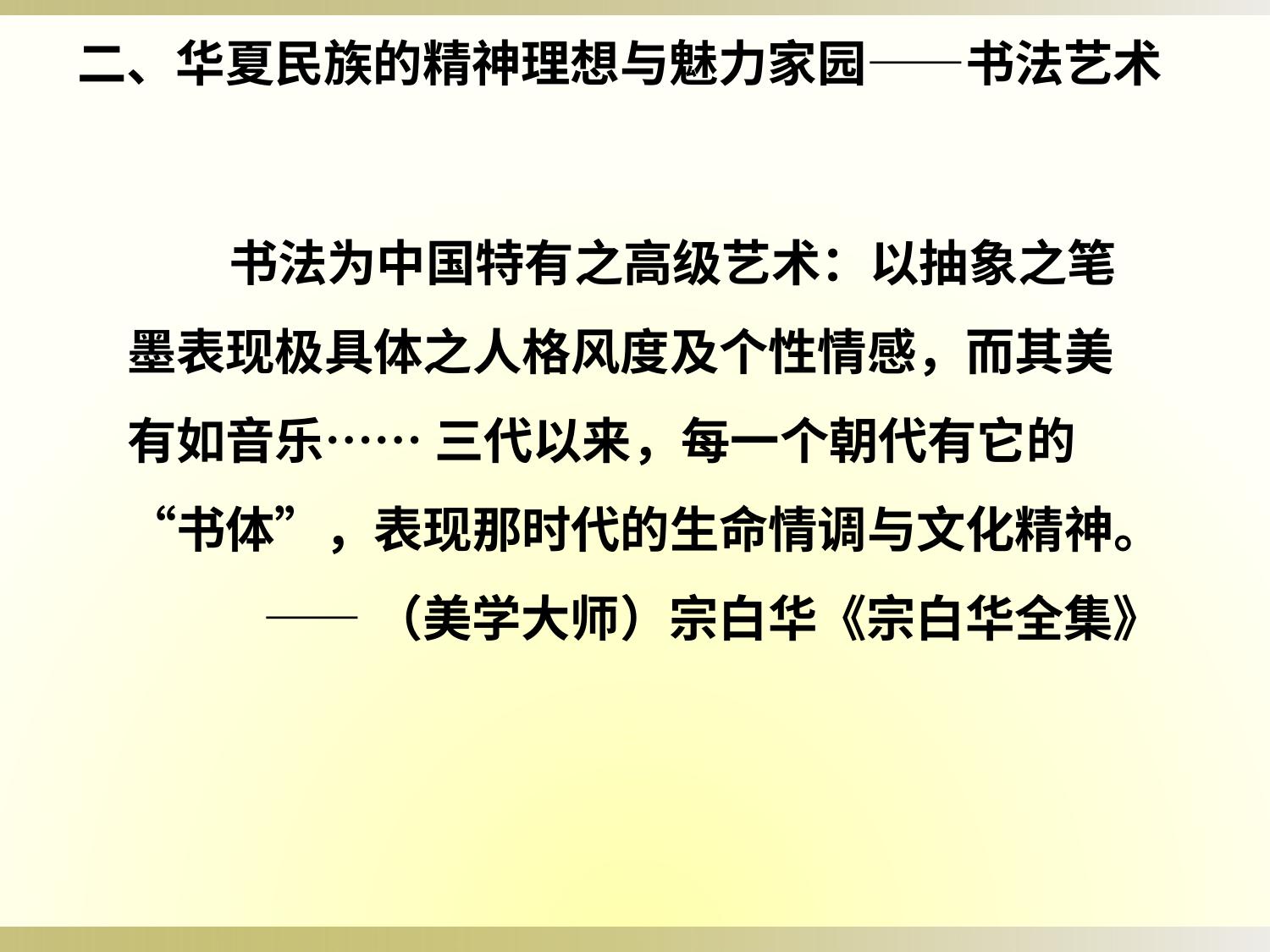

二、华夏民族的精神理想与魅力家园——书法艺术
        书法为中国特有之高级艺术：以抽象之笔墨表现极具体之人格风度及个性情感，而其美有如音乐…… 三代以来，每一个朝代有它的“书体”，表现那时代的生命情调与文化精神。
——（美学大师）宗白华《宗白华全集》